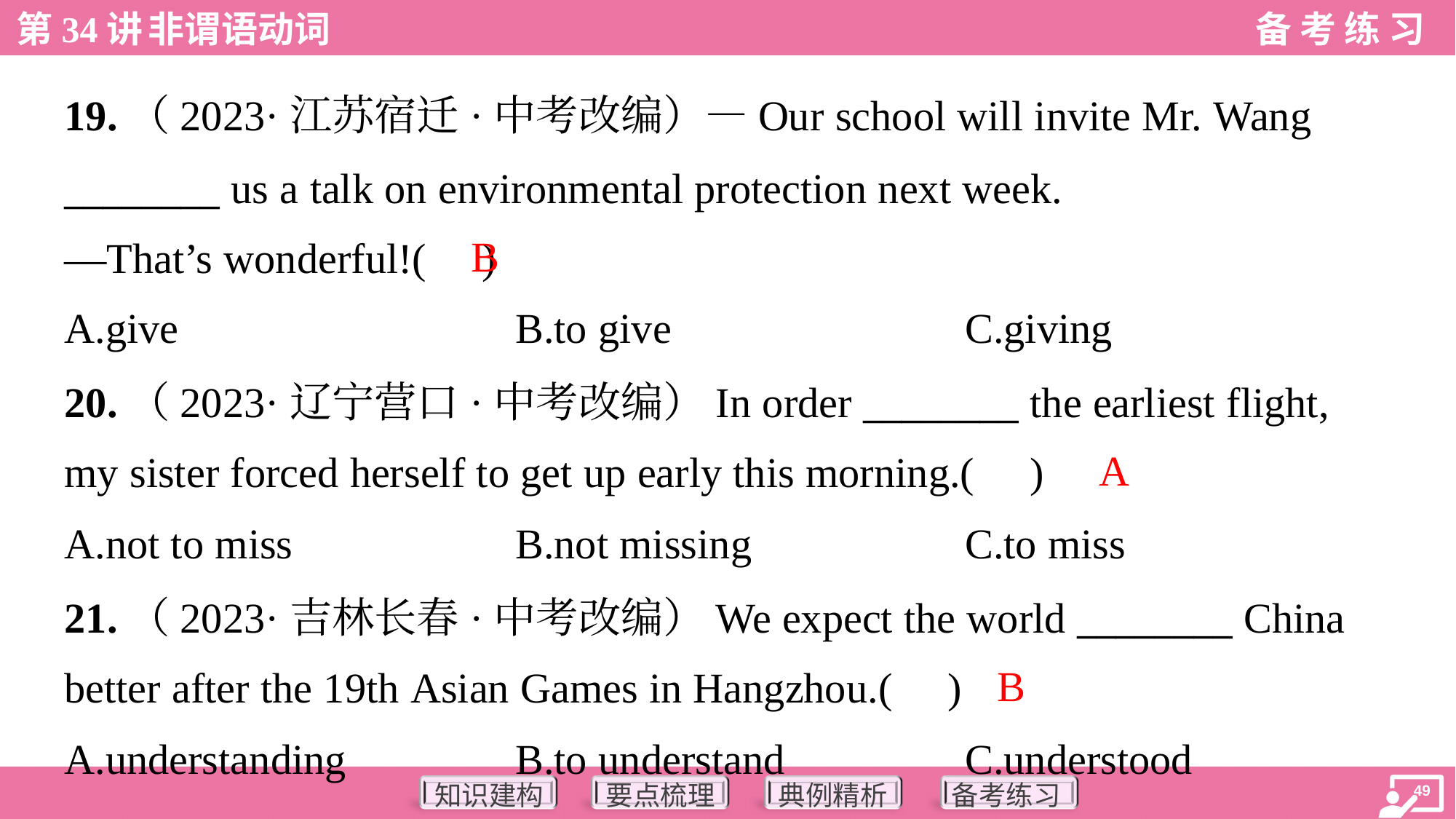

19.（2023·江苏宿迁·中考改编）—Our school will invite Mr. Wang
________ us a talk on environmental protection next week.
—That’s wonderful!(     )
B
A.give	B.to give	C.giving
20.（2023·辽宁营口·中考改编）In order ________ the earliest flight,
my sister forced herself to get up early this morning.(     )
A
A.not to miss	B.not missing	C.to miss
21.（2023·吉林长春·中考改编）We expect the world ________ China
better after the 19th Asian Games in Hangzhou.(     )
B
A.understanding	B.to understand	C.understood